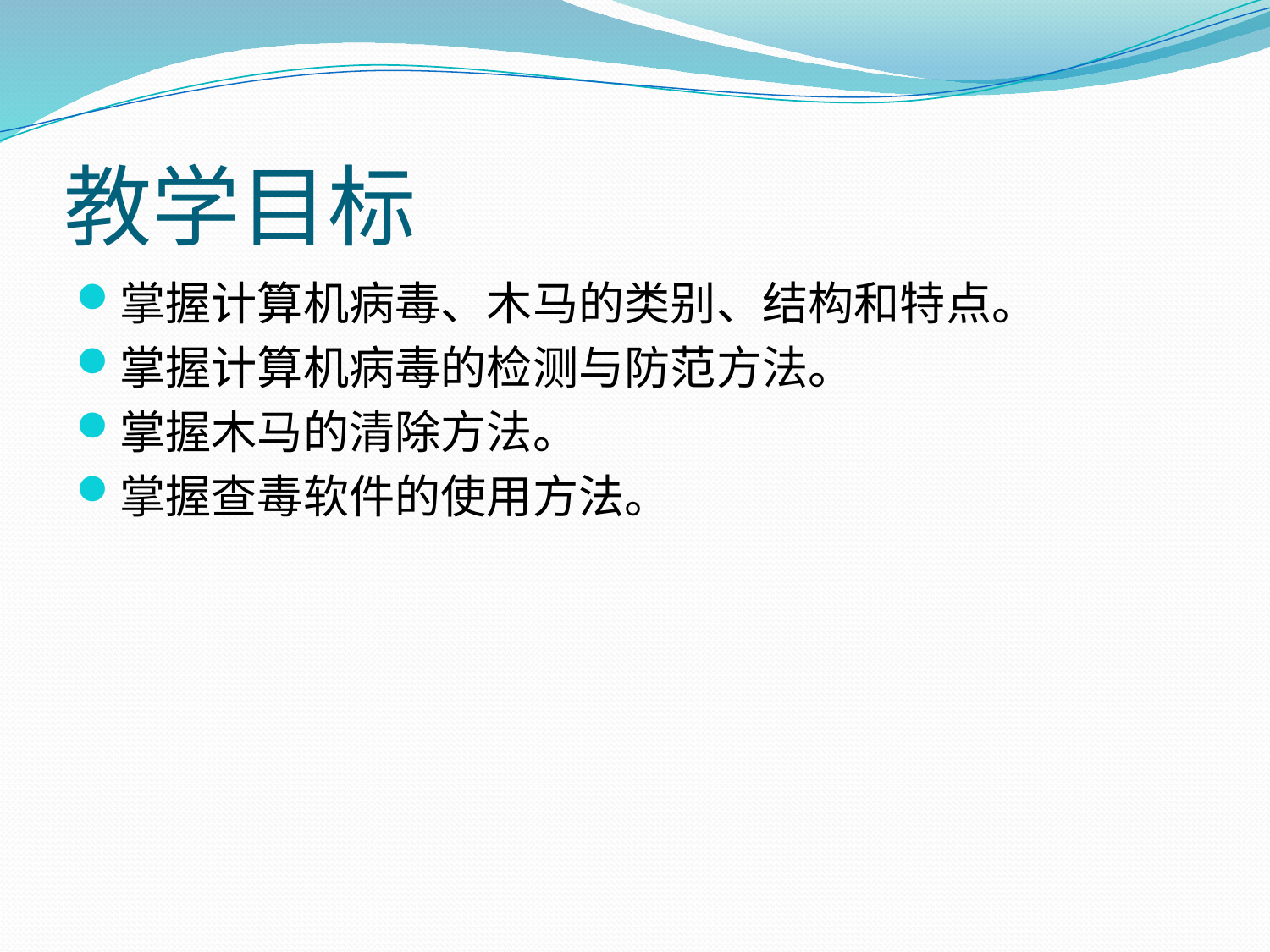

# 教学目标
掌握计算机病毒、木马的类别、结构和特点。
掌握计算机病毒的检测与防范方法。
掌握木马的清除方法。
掌握查毒软件的使用方法。